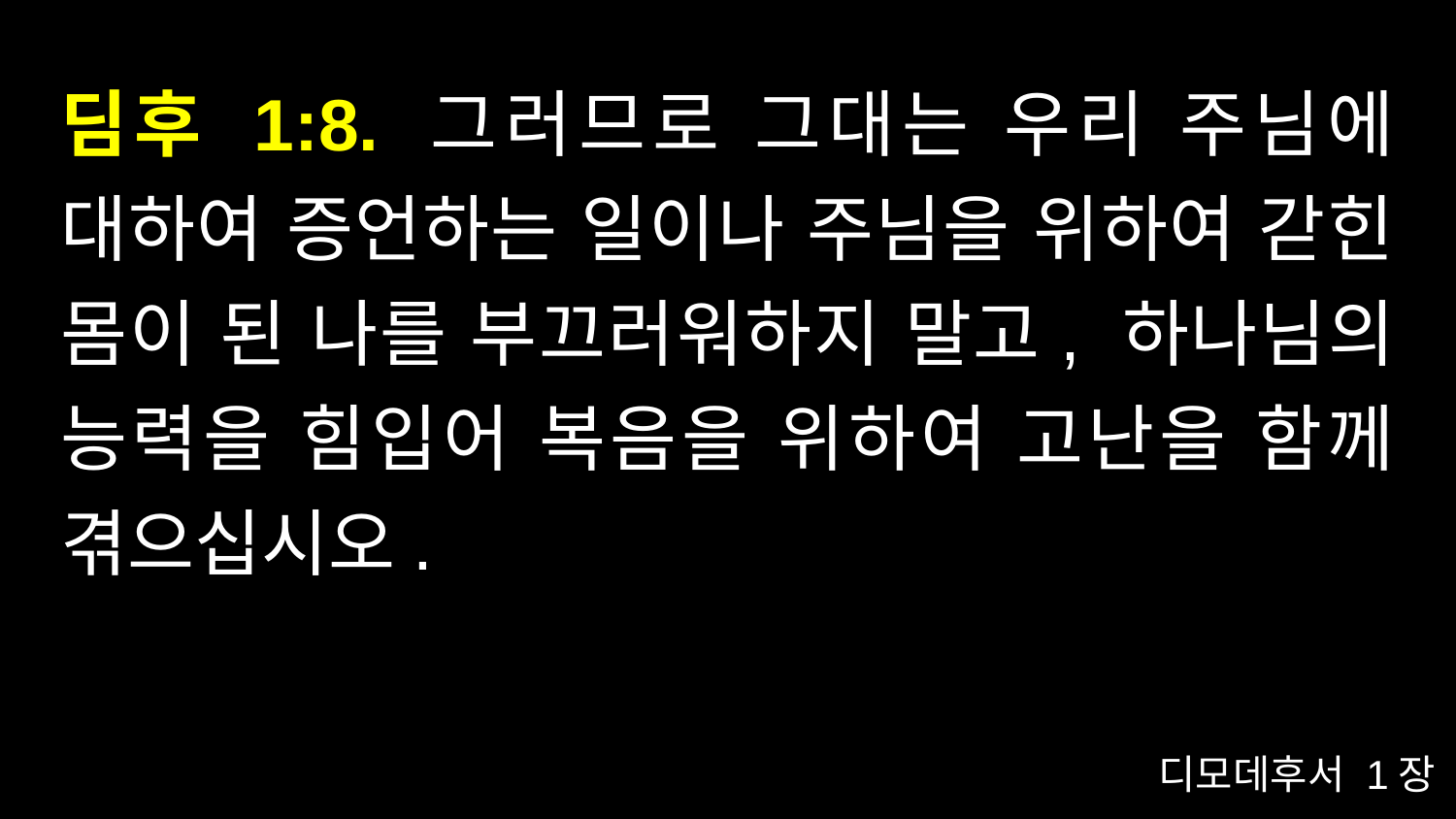

# 딤후 1:8. 그러므로 그대는 우리 주님에 대하여 증언하는 일이나 주님을 위하여 갇힌 몸이 된 나를 부끄러워하지 말고, 하나님의 능력을 힘입어 복음을 위하여 고난을 함께 겪으십시오.
디모데후서 1장